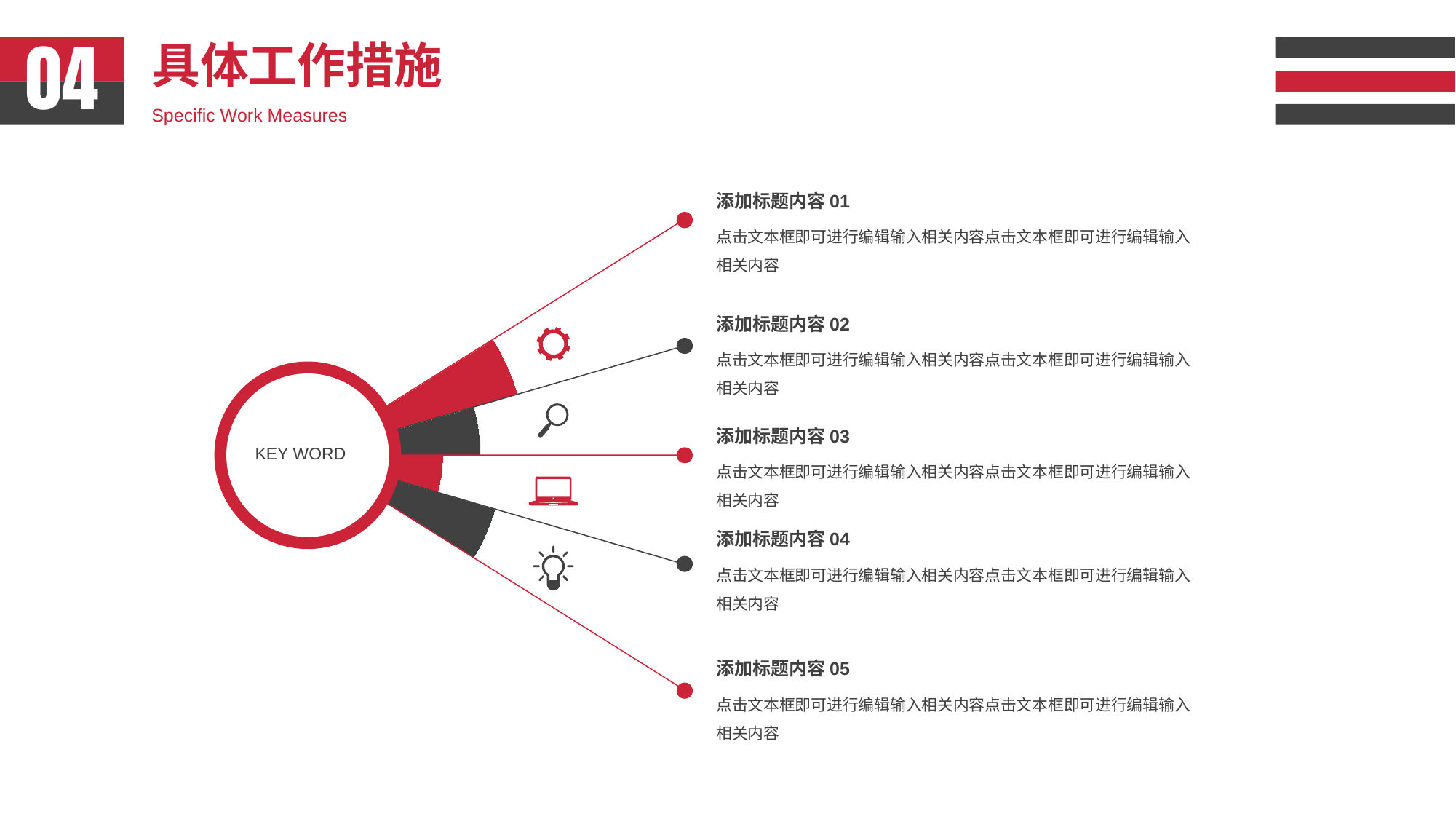

具体工作措施
04

Specific Work Measures

添加标题内容01
点击文本框即可进行编辑输入相关内容点击文本框即可进行编辑输入相关内容

添加标题内容02

点击文本框即可进行编辑输入相关内容点击文本框即可进行编辑输入相关内容

添加标题内容03

KEY WORD
点击文本框即可进行编辑输入相关内容点击文本框即可进行编辑输入相关内容

添加标题内容04

点击文本框即可进行编辑输入相关内容点击文本框即可进行编辑输入相关内容

添加标题内容05
点击文本框即可进行编辑输入相关内容点击文本框即可进行编辑输入相关内容